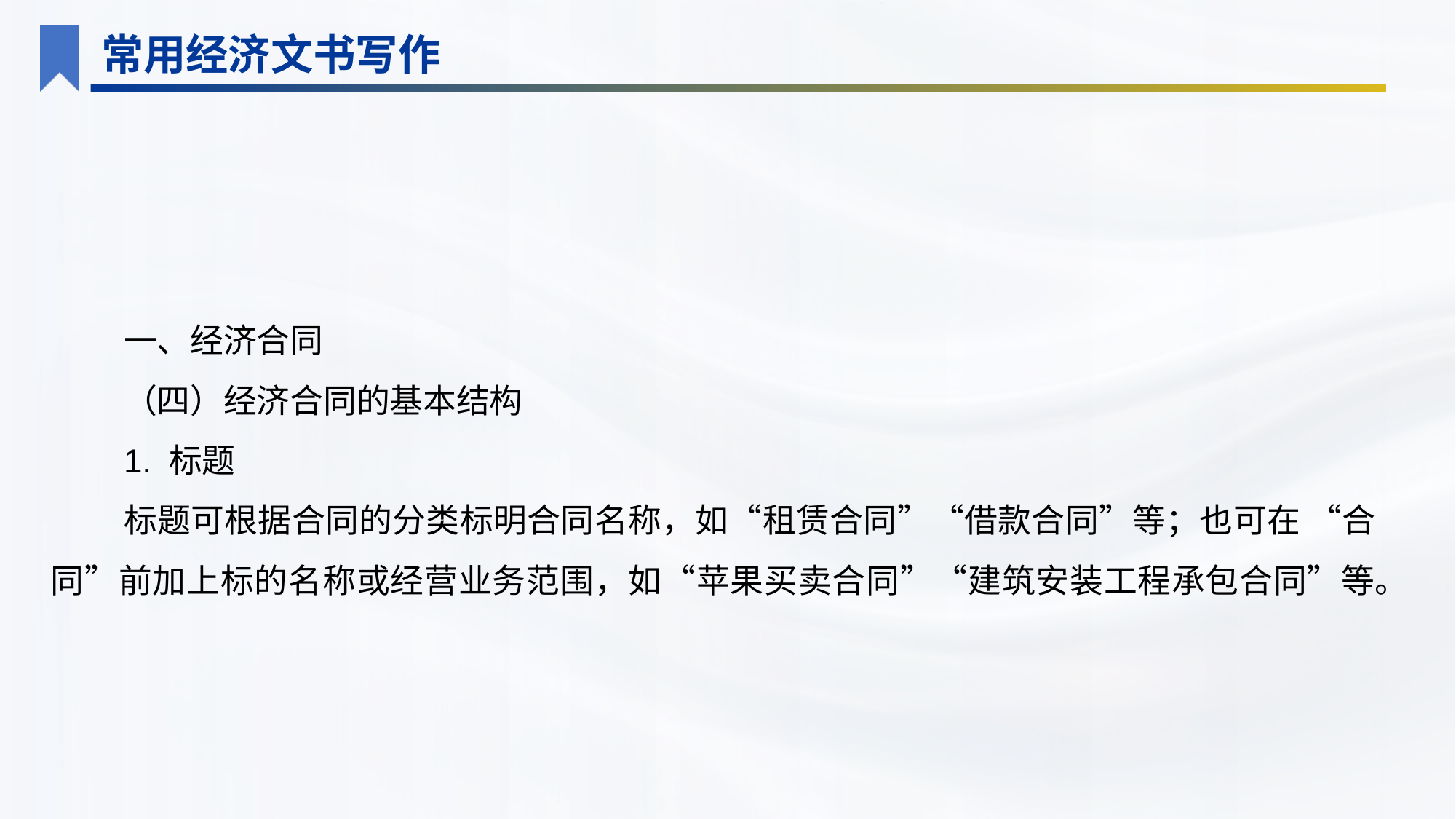

常用经济文书写作
一、经济合同
（四）经济合同的基本结构
1. 标题
标题可根据合同的分类标明合同名称，如“租赁合同”“借款合同”等；也可在 “合同”前加上标的名称或经营业务范围，如“苹果买卖合同”“建筑安装工程承包合同”等。